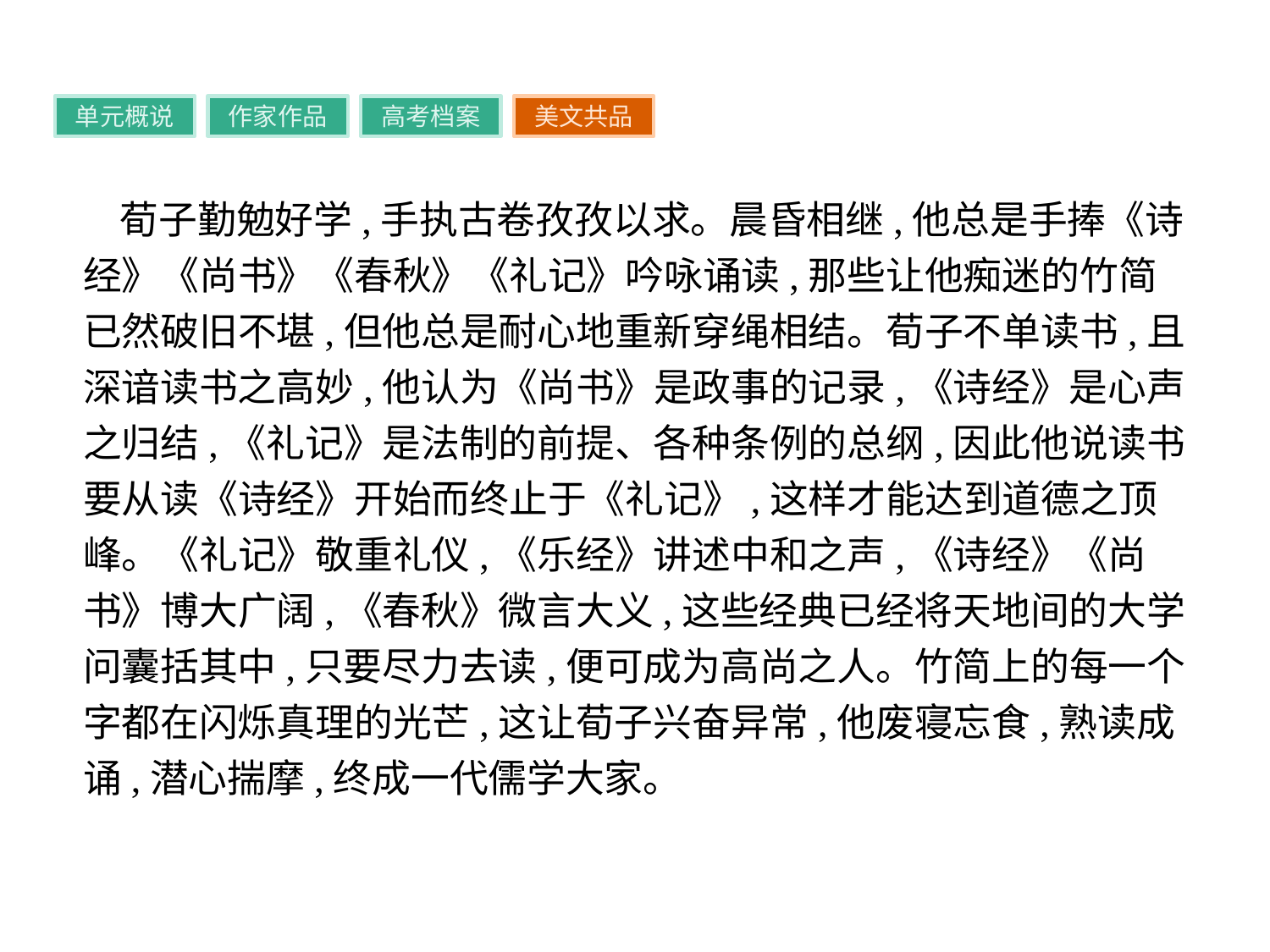

单元概说
作家作品
高考档案
美文共品
荀子勤勉好学,手执古卷孜孜以求。晨昏相继,他总是手捧《诗经》《尚书》《春秋》《礼记》吟咏诵读,那些让他痴迷的竹简已然破旧不堪,但他总是耐心地重新穿绳相结。荀子不单读书,且深谙读书之高妙,他认为《尚书》是政事的记录,《诗经》是心声之归结,《礼记》是法制的前提、各种条例的总纲,因此他说读书要从读《诗经》开始而终止于《礼记》,这样才能达到道德之顶峰。《礼记》敬重礼仪,《乐经》讲述中和之声,《诗经》《尚书》博大广阔,《春秋》微言大义,这些经典已经将天地间的大学问囊括其中,只要尽力去读,便可成为高尚之人。竹简上的每一个字都在闪烁真理的光芒,这让荀子兴奋异常,他废寝忘食,熟读成诵,潜心揣摩,终成一代儒学大家。